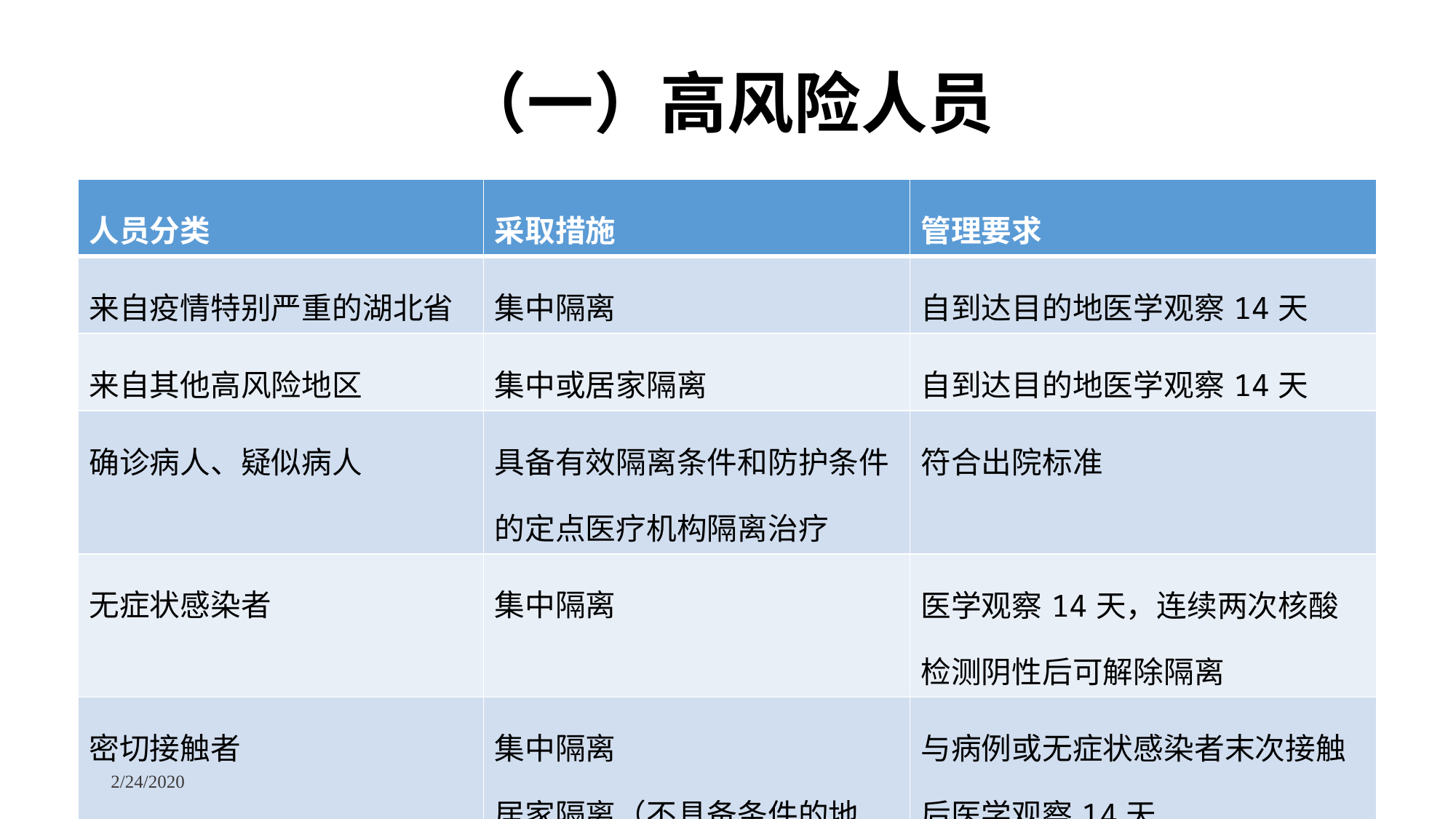

# （一）高风险人员
| 人员分类 | 采取措施 | 管理要求 |
| --- | --- | --- |
| 来自疫情特别严重的湖北省 | 集中隔离 | 自到达目的地医学观察14天 |
| 来自其他高风险地区 | 集中或居家隔离 | 自到达目的地医学观察14天 |
| 确诊病人、疑似病人 | 具备有效隔离条件和防护条件的定点医疗机构隔离治疗 | 符合出院标准 |
| 无症状感染者 | 集中隔离 | 医学观察14天，连续两次核酸检测阴性后可解除隔离 |
| 密切接触者 | 集中隔离 居家隔离（不具备条件的地区） | 与病例或无症状感染者末次接触后医学观察14天 |
2/24/2020
国务院联防联控机制
10